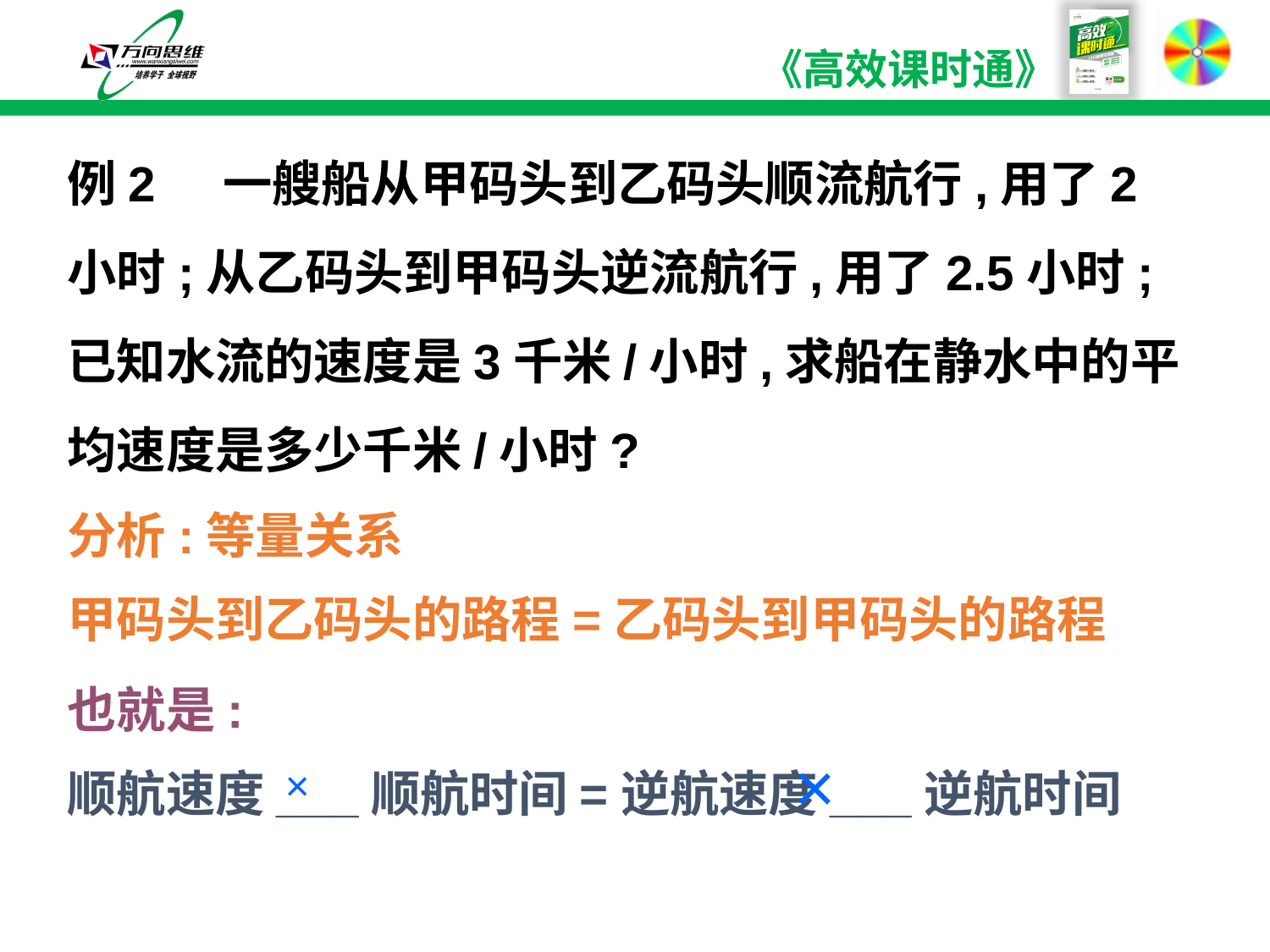

例2    一艘船从甲码头到乙码头顺流航行,用了2 小时;从乙码头到甲码头逆流航行,用了2.5小时;已知水流的速度是3千米/小时,求船在静水中的平均速度是多少千米/小时?
分析:等量关系
甲码头到乙码头的路程=乙码头到甲码头的路程
也就是:
顺航速度___顺航时间=逆航速度___逆航时间
×
×